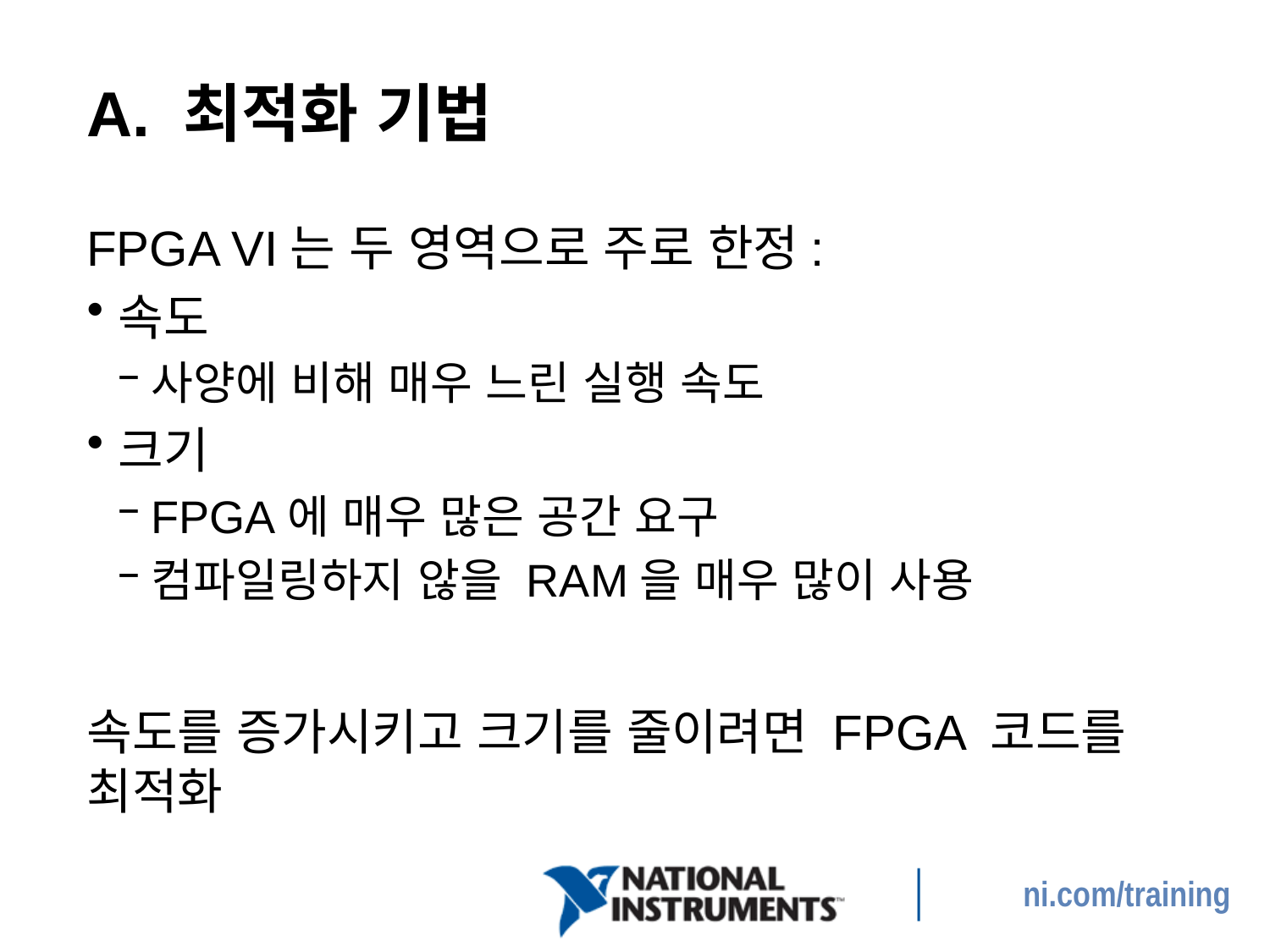

# A. 최적화 기법
FPGA VI는 두 영역으로 주로 한정:
속도
사양에 비해 매우 느린 실행 속도
크기
FPGA에 매우 많은 공간 요구
컴파일링하지 않을 RAM을 매우 많이 사용

속도를 증가시키고 크기를 줄이려면 FPGA 코드를 최적화